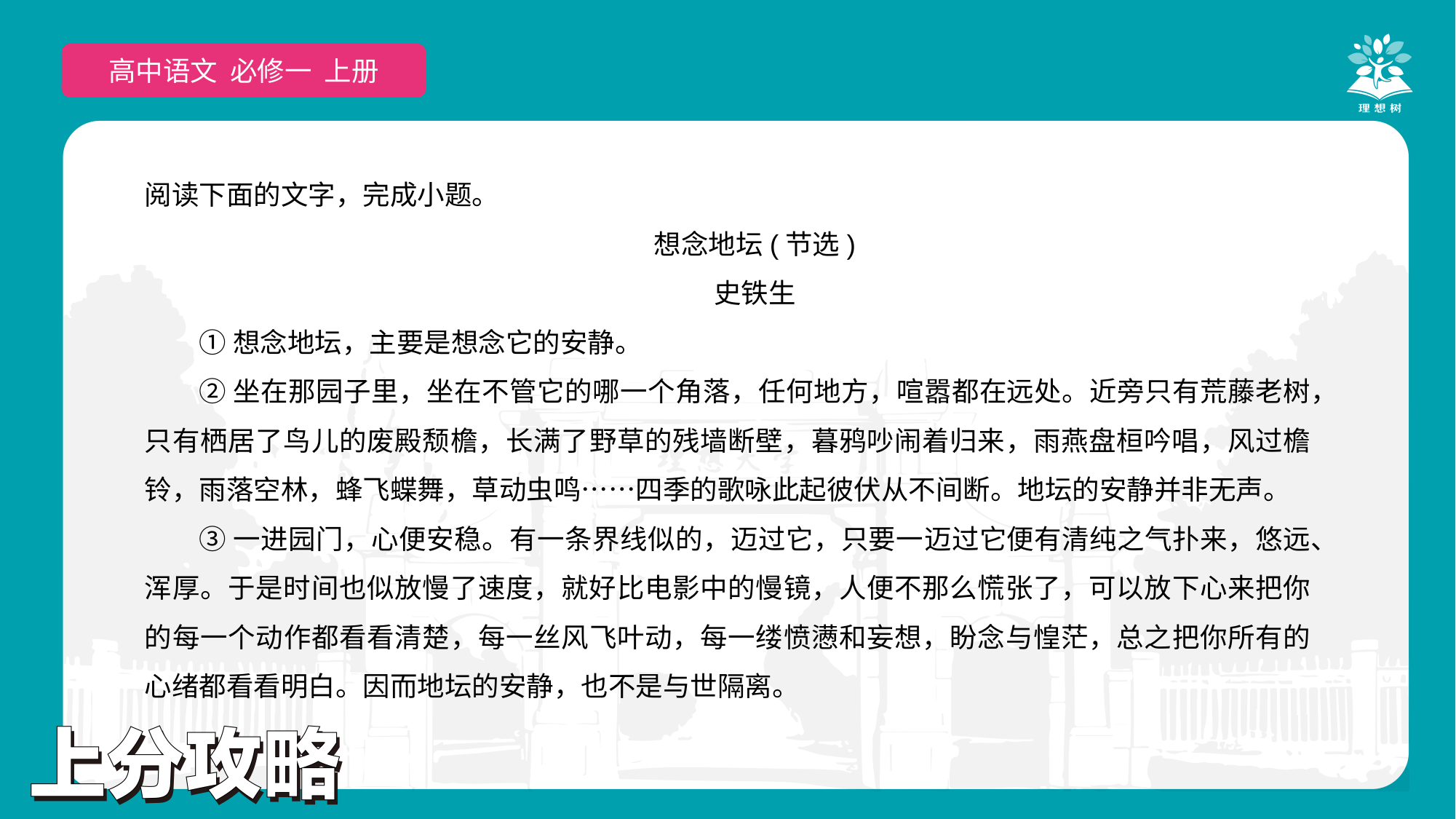

高中语文  选择性必修上
高中语文  必修一  上册
阅读下面的文字，完成小题。
想念地坛(节选)
史铁生
①想念地坛，主要是想念它的安静。
②坐在那园子里，坐在不管它的哪一个角落，任何地方，喧嚣都在远处。近旁只有荒藤老树，只有栖居了鸟儿的废殿颓檐，长满了野草的残墙断壁，暮鸦吵闹着归来，雨燕盘桓吟唱，风过檐铃，雨落空林，蜂飞蝶舞，草动虫鸣……四季的歌咏此起彼伏从不间断。地坛的安静并非无声。
③一进园门，心便安稳。有一条界线似的，迈过它，只要一迈过它便有清纯之气扑来，悠远、浑厚。于是时间也似放慢了速度，就好比电影中的慢镜，人便不那么慌张了，可以放下心来把你的每一个动作都看看清楚，每一丝风飞叶动，每一缕愤懑和妄想，盼念与惶茫，总之把你所有的心绪都看看明白。因而地坛的安静，也不是与世隔离。